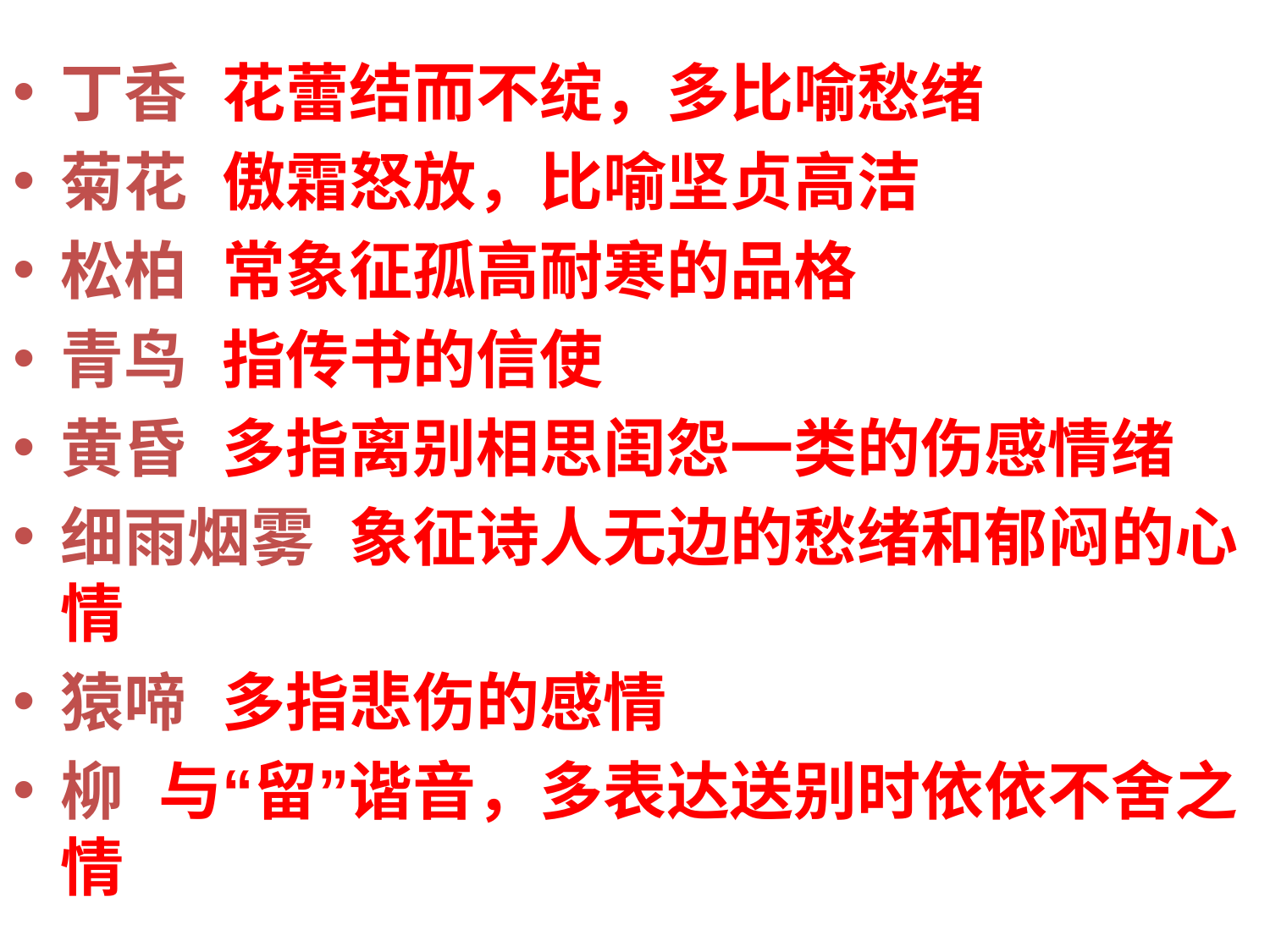

丁香  花蕾结而不绽，多比喻愁绪
菊花  傲霜怒放，比喻坚贞高洁
松柏  常象征孤高耐寒的品格
青鸟  指传书的信使
黄昏  多指离别相思闺怨一类的伤感情绪
细雨烟雾  象征诗人无边的愁绪和郁闷的心情
猿啼  多指悲伤的感情
柳  与“留”谐音，多表达送别时依依不舍之情